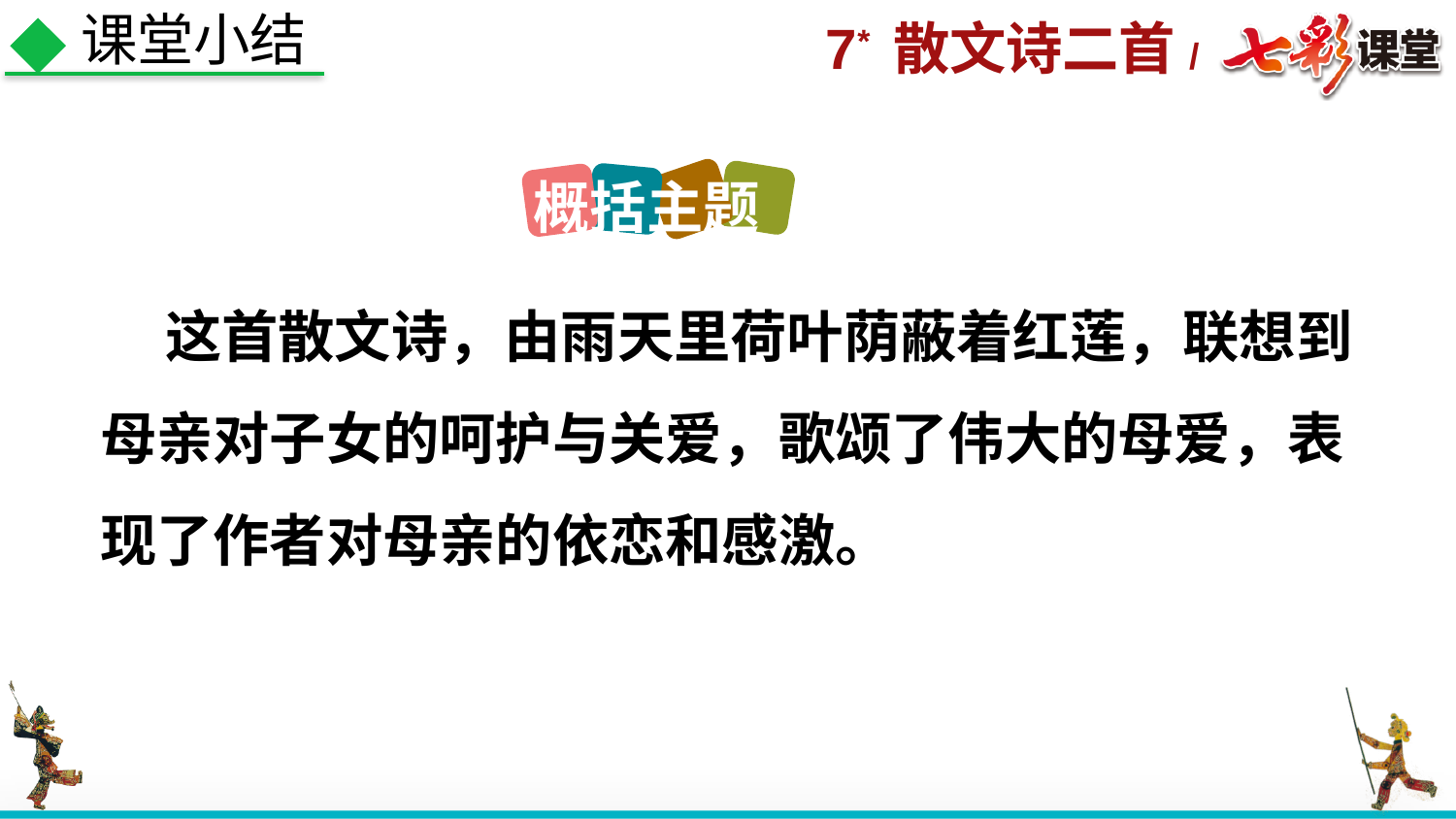

课堂小结

概括主题

    这首散文诗，由雨天里荷叶荫蔽着红莲，联想到母亲对子女的呵护与关爱，歌颂了伟大的母爱，表现了作者对母亲的依恋和感激。